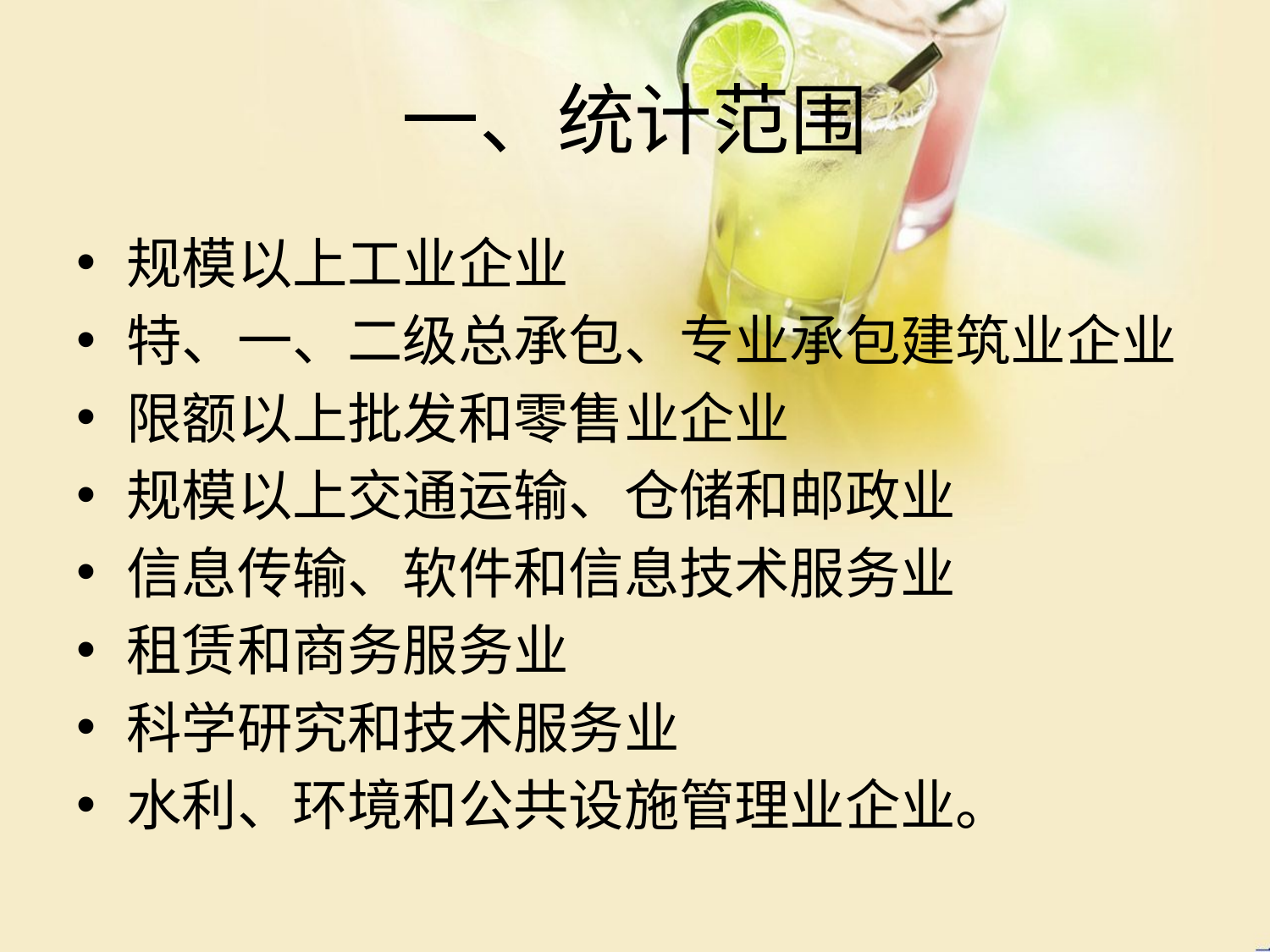

# 一、统计范围
规模以上工业企业
特、一、二级总承包、专业承包建筑业企业
限额以上批发和零售业企业
规模以上交通运输、仓储和邮政业
信息传输、软件和信息技术服务业
租赁和商务服务业
科学研究和技术服务业
水利、环境和公共设施管理业企业。